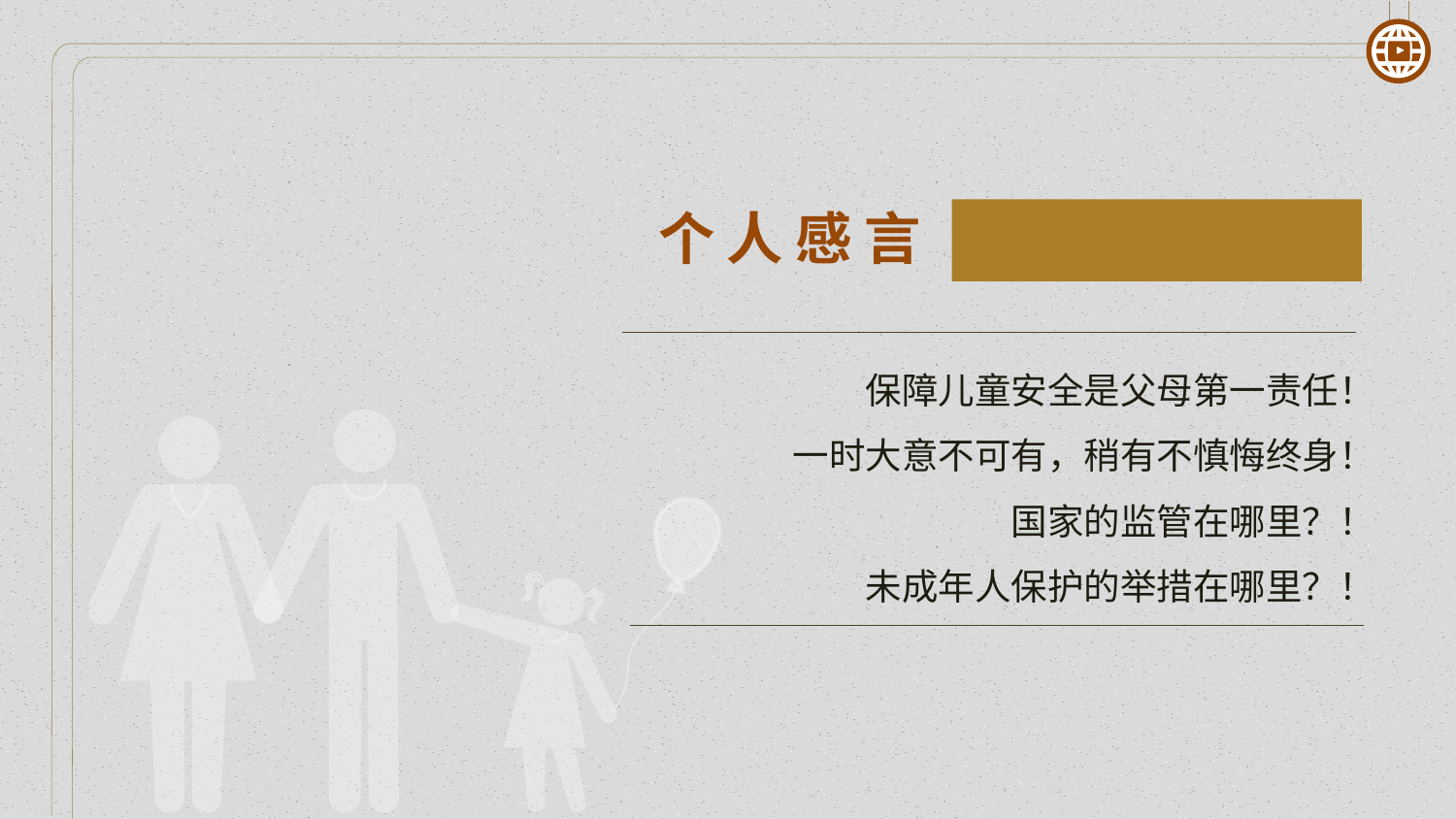

个人感言

保障儿童安全是父母第一责任！
一时大意不可有，稍有不慎悔终身！
 国家的监管在哪里？！
未成年人保护的举措在哪里？！